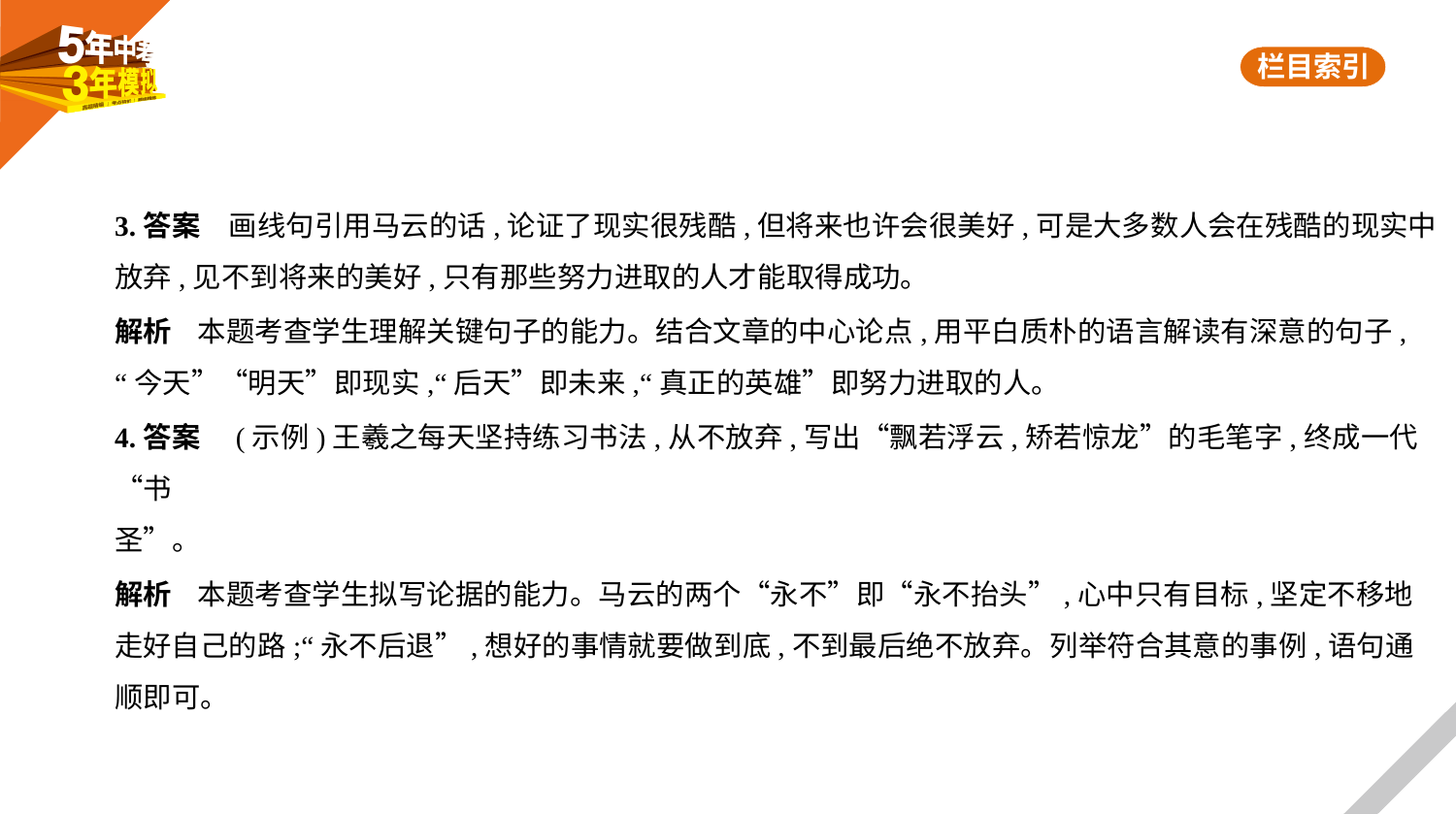

3.答案　画线句引用马云的话,论证了现实很残酷,但将来也许会很美好,可是大多数人会在残酷的现实中
放弃,见不到将来的美好,只有那些努力进取的人才能取得成功。
解析    本题考查学生理解关键句子的能力。结合文章的中心论点,用平白质朴的语言解读有深意的句子,
“今天”“明天”即现实,“后天”即未来,“真正的英雄”即努力进取的人。
4.答案　(示例)王羲之每天坚持练习书法,从不放弃,写出“飘若浮云,矫若惊龙”的毛笔字,终成一代“书
圣”。
解析    本题考查学生拟写论据的能力。马云的两个“永不”即“永不抬头”,心中只有目标,坚定不移地
走好自己的路;“永不后退”,想好的事情就要做到底,不到最后绝不放弃。列举符合其意的事例,语句通
顺即可。